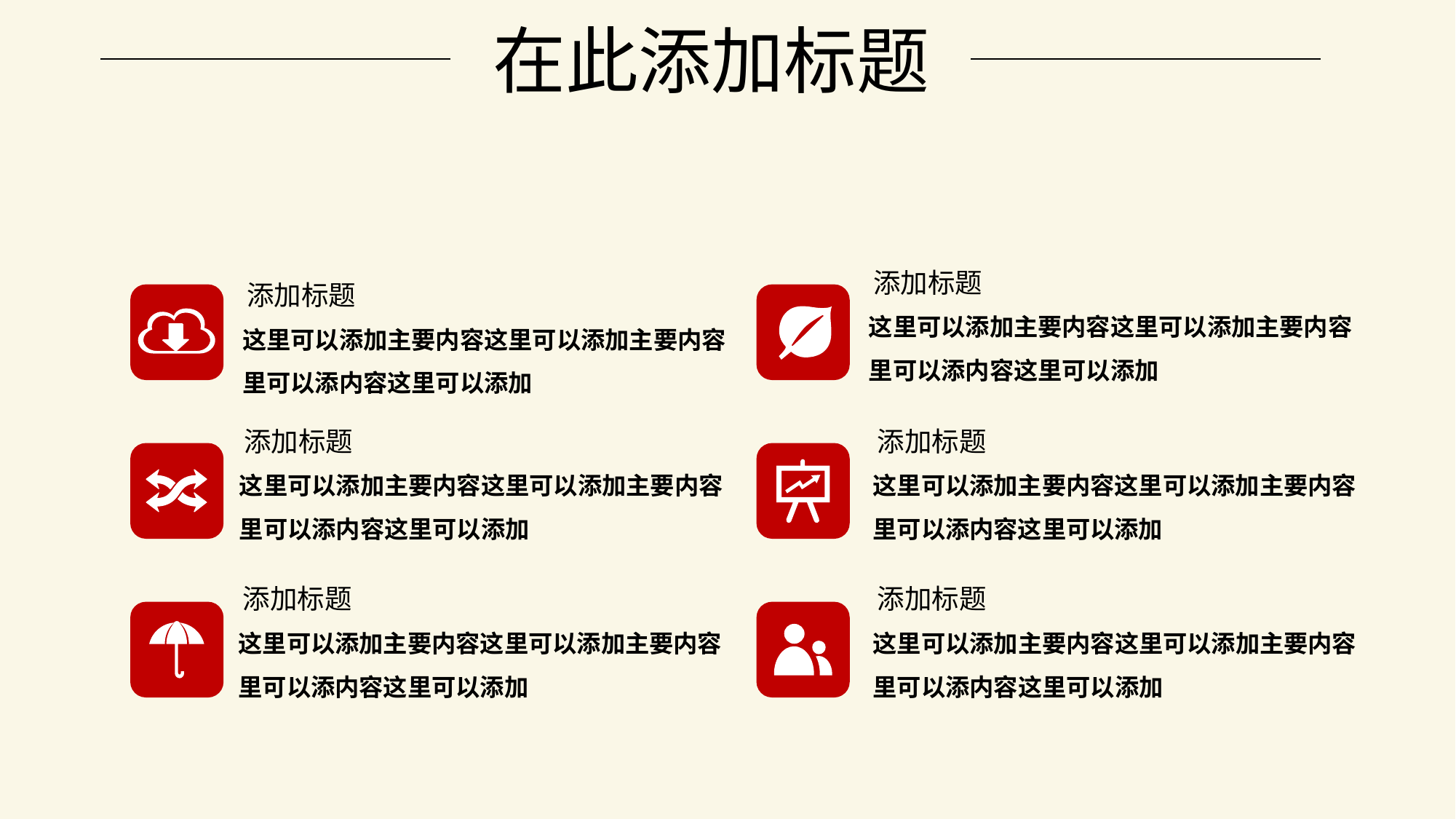

添加标题
这里可以添加主要内容这里可以添加主要内容里可以添内容这里可以添加
 添加标题
这里可以添加主要内容这里可以添加主要内容里可以添内容这里可以添加

 添加标题
这里可以添加主要内容这里可以添加主要内容里可以添内容这里可以添加
 添加标题
这里可以添加主要内容这里可以添加主要内容里可以添内容这里可以添加

 添加标题
这里可以添加主要内容这里可以添加主要内容里可以添内容这里可以添加
 添加标题
这里可以添加主要内容这里可以添加主要内容里可以添内容这里可以添加